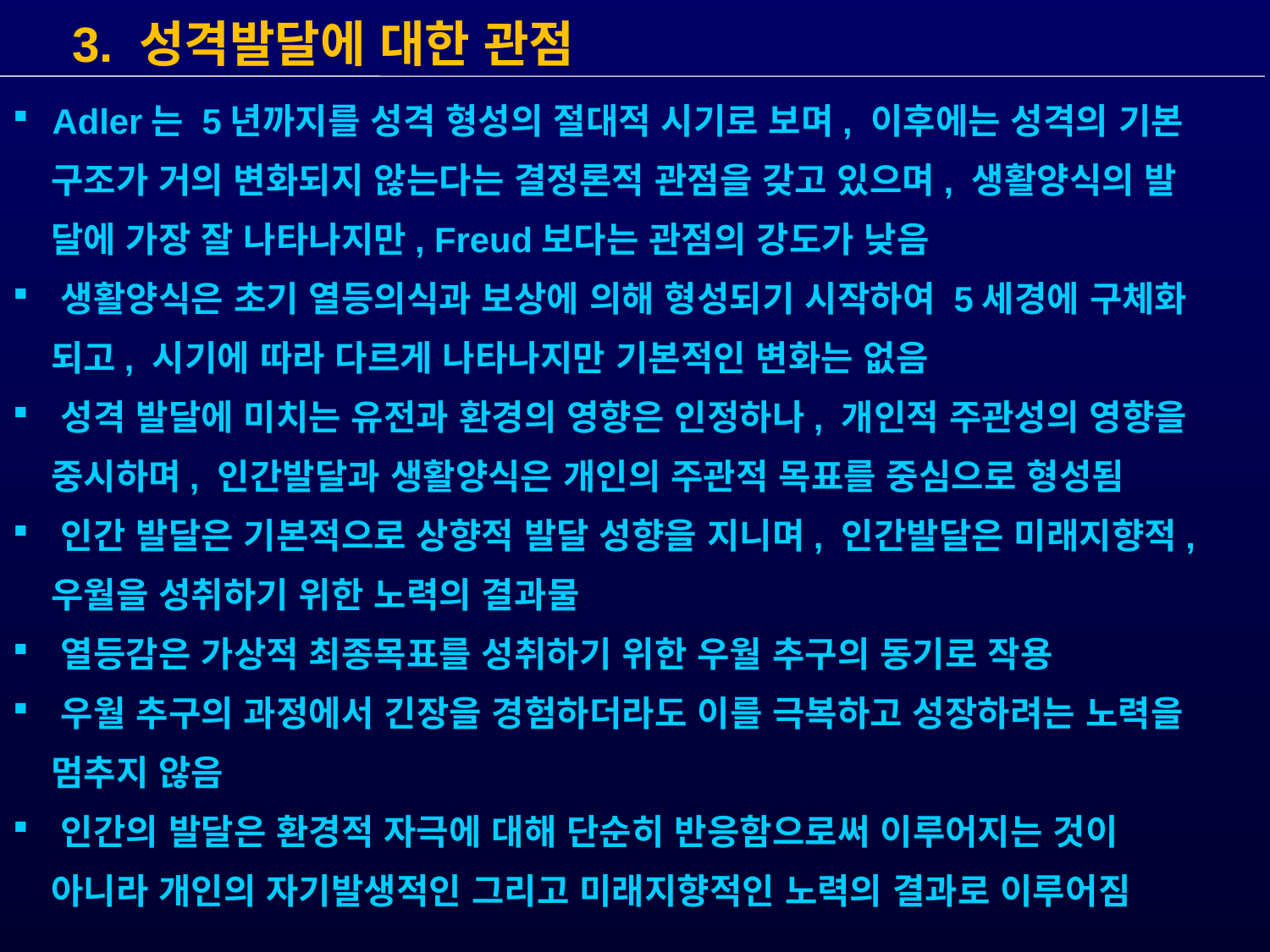

3. 성격발달에 대한 관점

 Adler는 5년까지를 성격 형성의 절대적 시기로 보며, 이후에는 성격의 기본
   구조가 거의 변화되지 않는다는 결정론적 관점을 갖고 있으며, 생활양식의 발
   달에 가장 잘 나타나지만, Freud보다는 관점의 강도가 낮음
 생활양식은 초기 열등의식과 보상에 의해 형성되기 시작하여 5세경에 구체화
   되고, 시기에 따라 다르게 나타나지만 기본적인 변화는 없음
 성격 발달에 미치는 유전과 환경의 영향은 인정하나, 개인적 주관성의 영향을
   중시하며, 인간발달과 생활양식은 개인의 주관적 목표를 중심으로 형성됨
 인간 발달은 기본적으로 상향적 발달 성향을 지니며, 인간발달은 미래지향적,
   우월을 성취하기 위한 노력의 결과물
 열등감은 가상적 최종목표를 성취하기 위한 우월 추구의 동기로 작용
 우월 추구의 과정에서 긴장을 경험하더라도 이를 극복하고 성장하려는 노력을
   멈추지 않음
 인간의 발달은 환경적 자극에 대해 단순히 반응함으로써 이루어지는 것이
   아니라 개인의 자기발생적인 그리고 미래지향적인 노력의 결과로 이루어짐